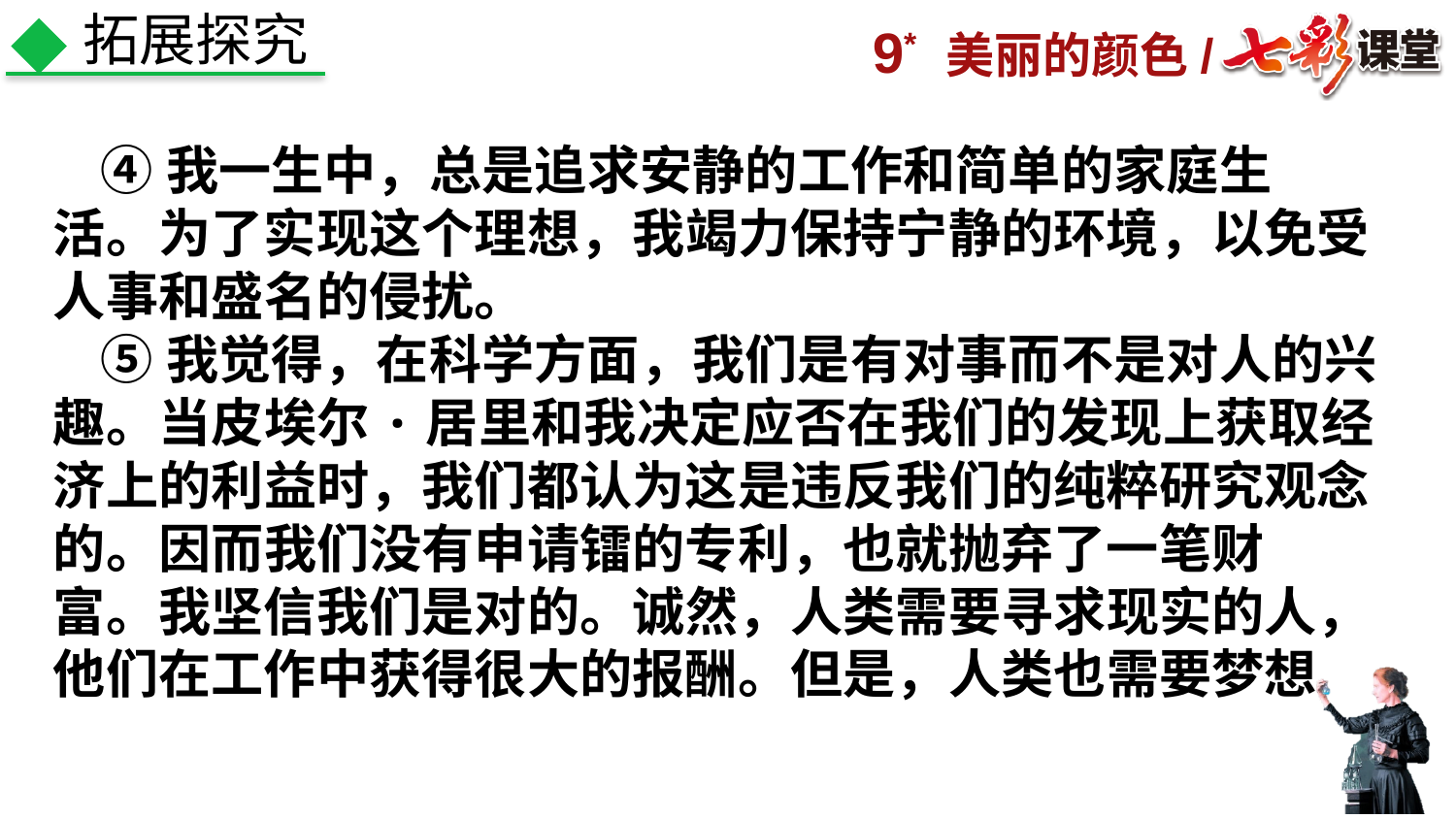

拓展探究

    ④我一生中，总是追求安静的工作和简单的家庭生
活。为了实现这个理想，我竭力保持宁静的环境，以免受人事和盛名的侵扰。
    ⑤我觉得，在科学方面，我们是有对事而不是对人的兴趣。当皮埃尔·居里和我决定应否在我们的发现上获取经济上的利益时，我们都认为这是违反我们的纯粹研究观念的。因而我们没有申请镭的专利，也就抛弃了一笔财
富。我坚信我们是对的。诚然，人类需要寻求现实的人，他们在工作中获得很大的报酬。但是，人类也需要梦想